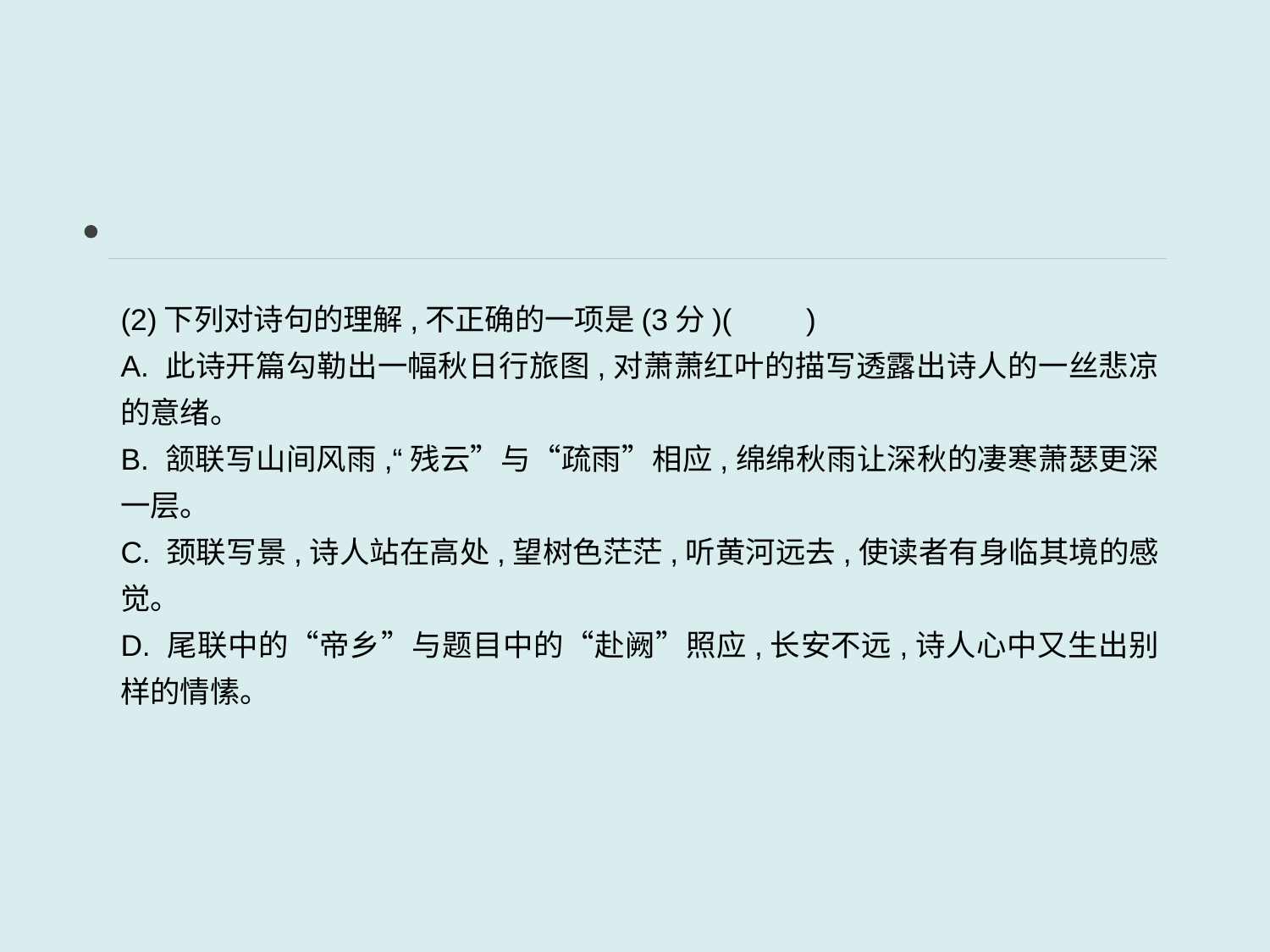

(2)下列对诗句的理解,不正确的一项是(3分)(　　)
A. 此诗开篇勾勒出一幅秋日行旅图,对萧萧红叶的描写透露出诗人的一丝悲凉的意绪。
B. 颔联写山间风雨,“残云”与“疏雨”相应,绵绵秋雨让深秋的凄寒萧瑟更深一层。
C. 颈联写景,诗人站在高处,望树色茫茫,听黄河远去,使读者有身临其境的感觉。
D. 尾联中的“帝乡”与题目中的“赴阙”照应,长安不远,诗人心中又生出别样的情愫。